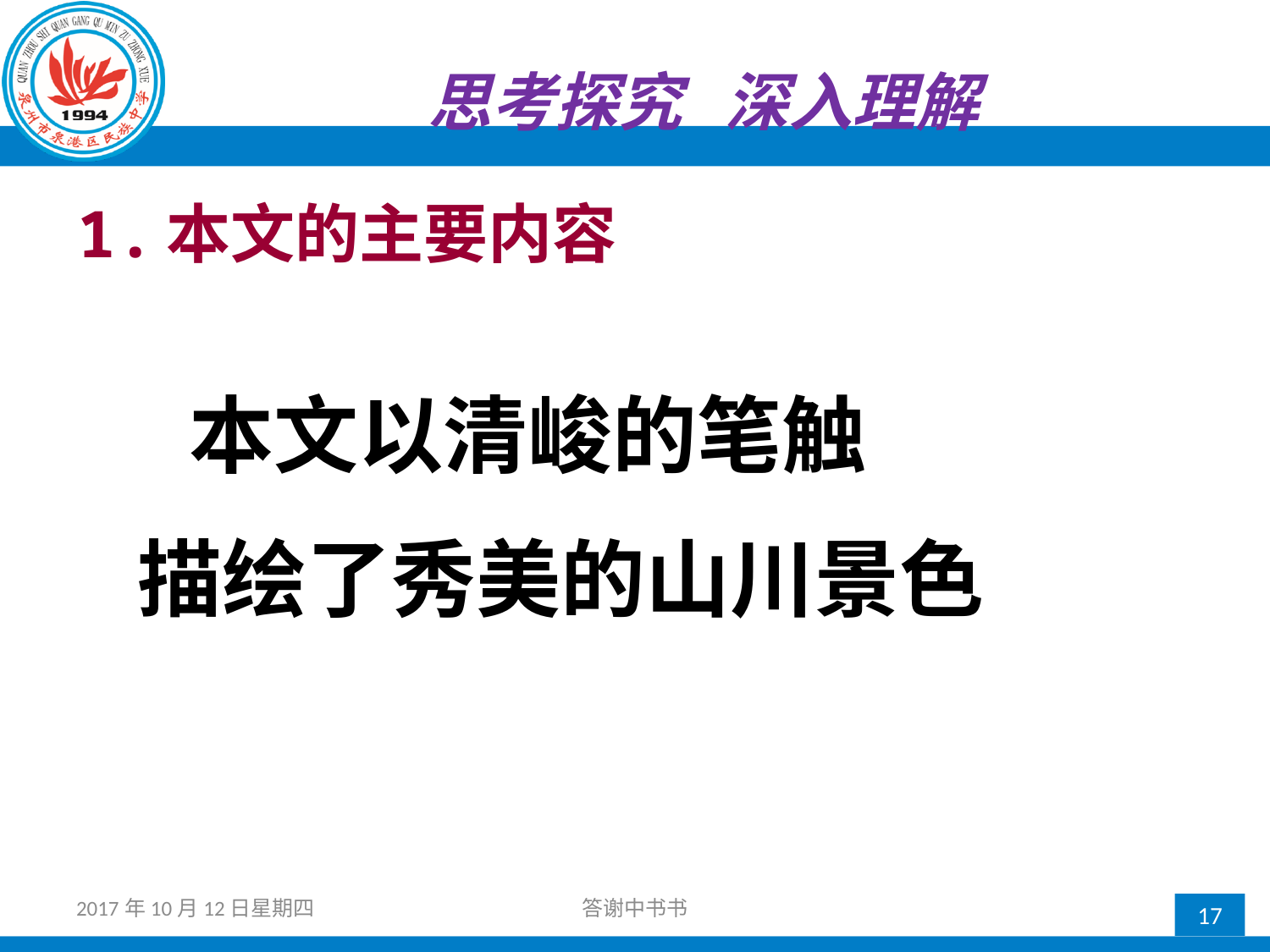

思考探究   深入理解
# 1.本文的主要内容

   本文以清峻的笔触
描绘了秀美的山川景色

2017年10月12日星期四
答谢中书书